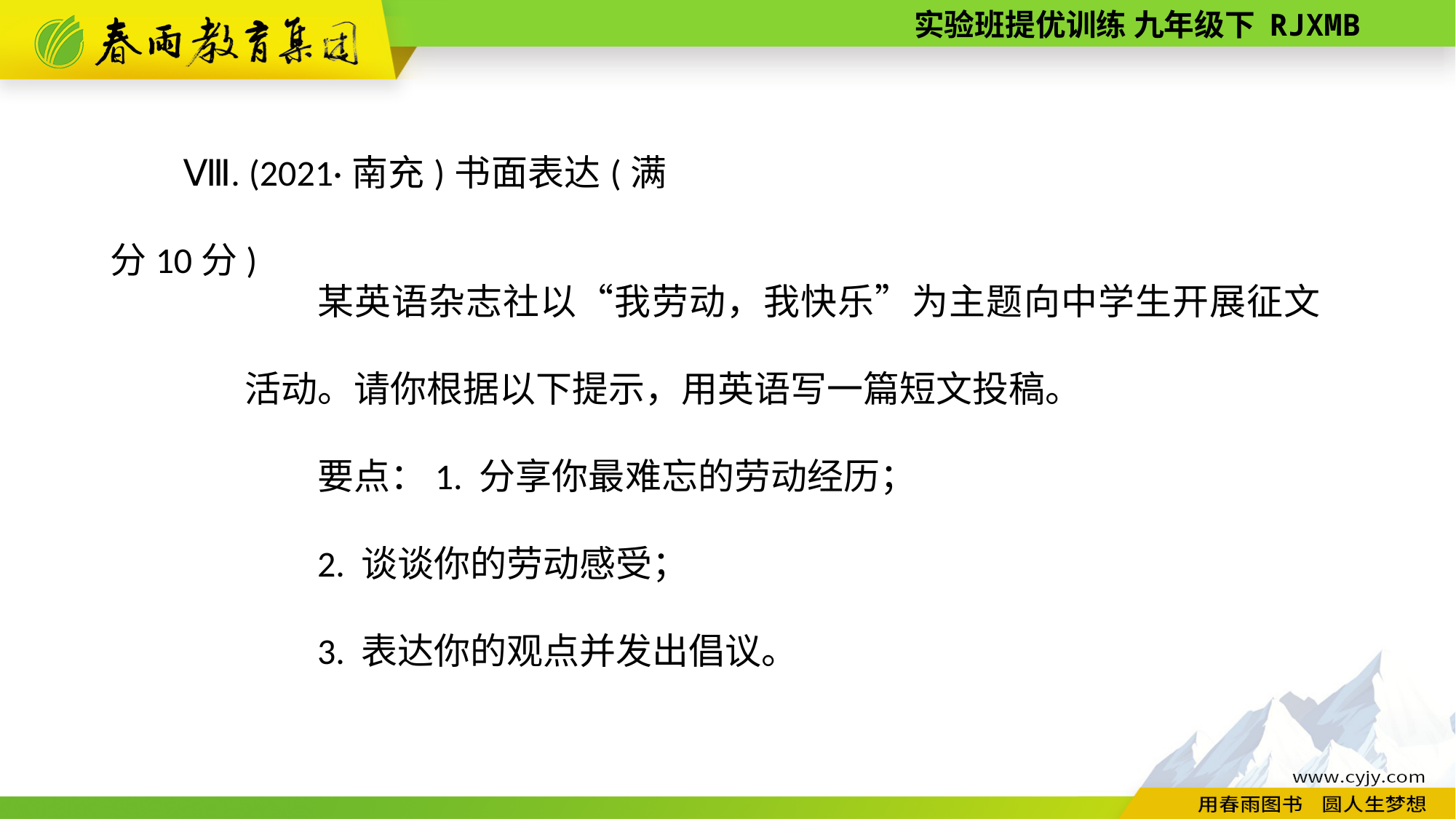

Ⅷ. (2021·南充)书面表达(满分10分)
某英语杂志社以“我劳动，我快乐”为主题向中学生开展征文活动。请你根据以下提示，用英语写一篇短文投稿。
要点：1. 分享你最难忘的劳动经历；
2. 谈谈你的劳动感受；
3. 表达你的观点并发出倡议。